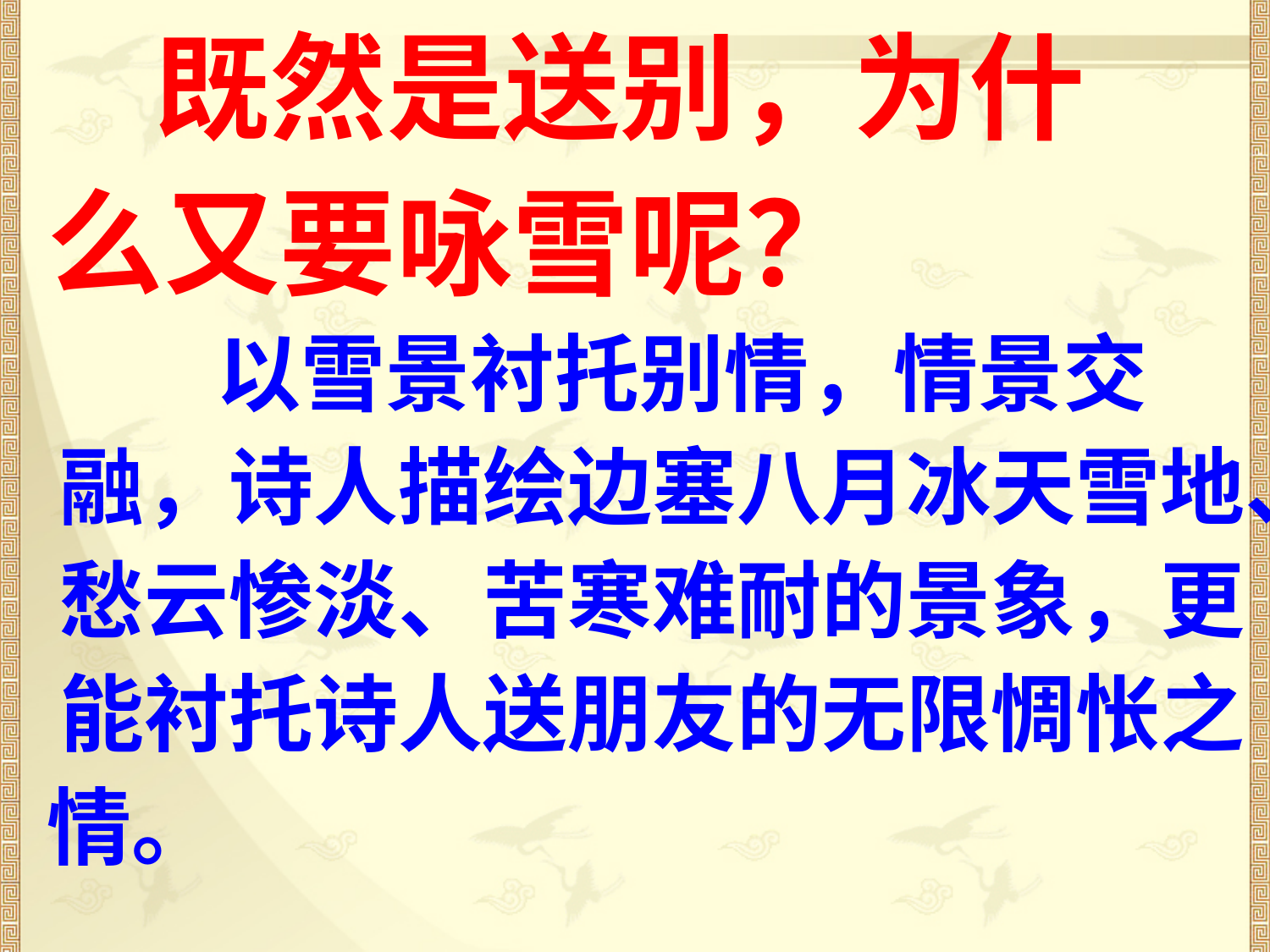

既然是送别，为什
么又要咏雪呢？
  以雪景衬托别情，情景交
融，诗人描绘边塞八月冰天雪地、
愁云惨淡、苦寒难耐的景象，更
能衬托诗人送朋友的无限惆怅之
情。